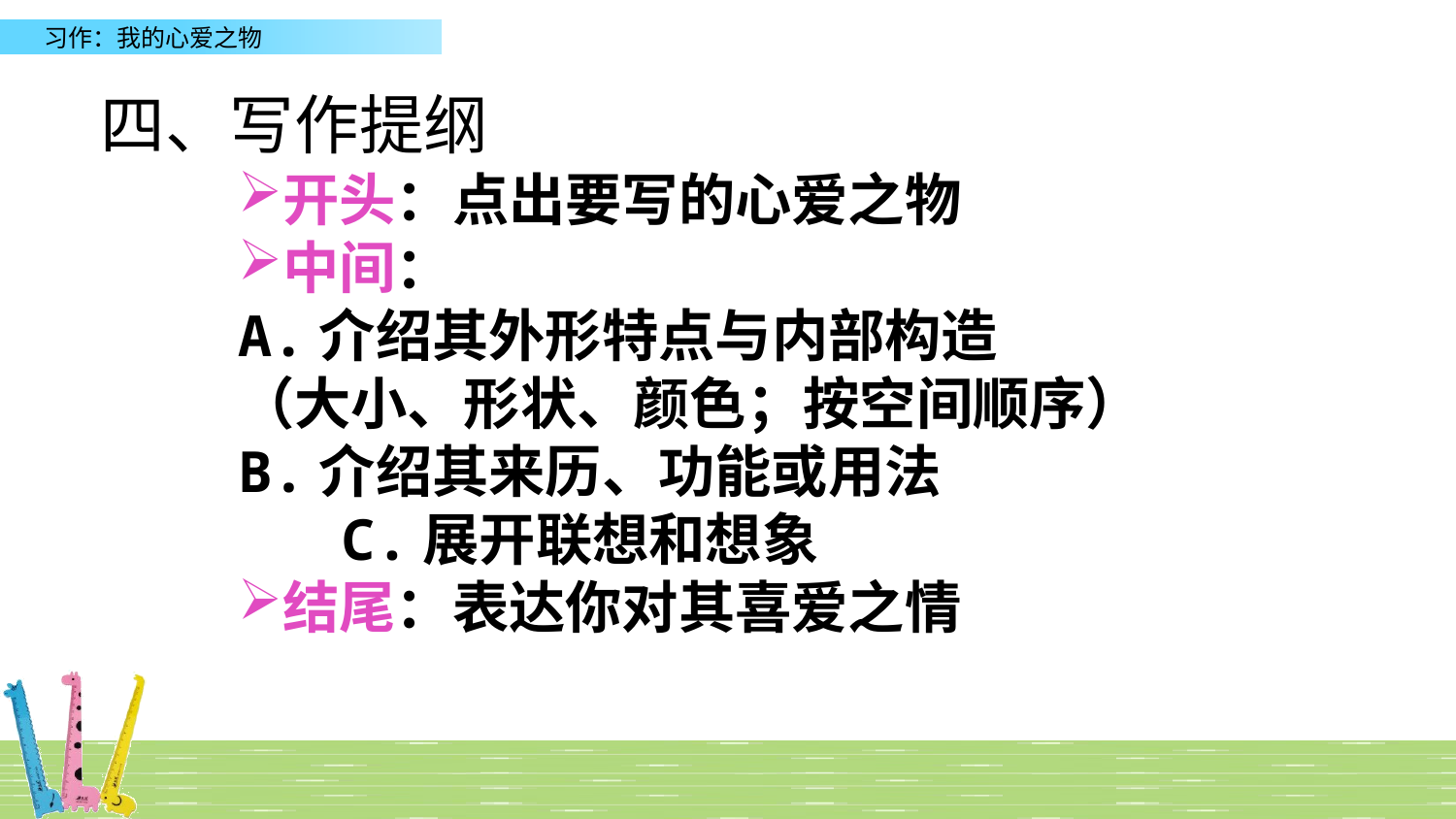

四、写作提纲
开头：点出要写的心爱之物
中间：
A.介绍其外形特点与内部构造
（大小、形状、颜色；按空间顺序）
B.介绍其来历、功能或用法                                  C.展开联想和想象
结尾：表达你对其喜爱之情